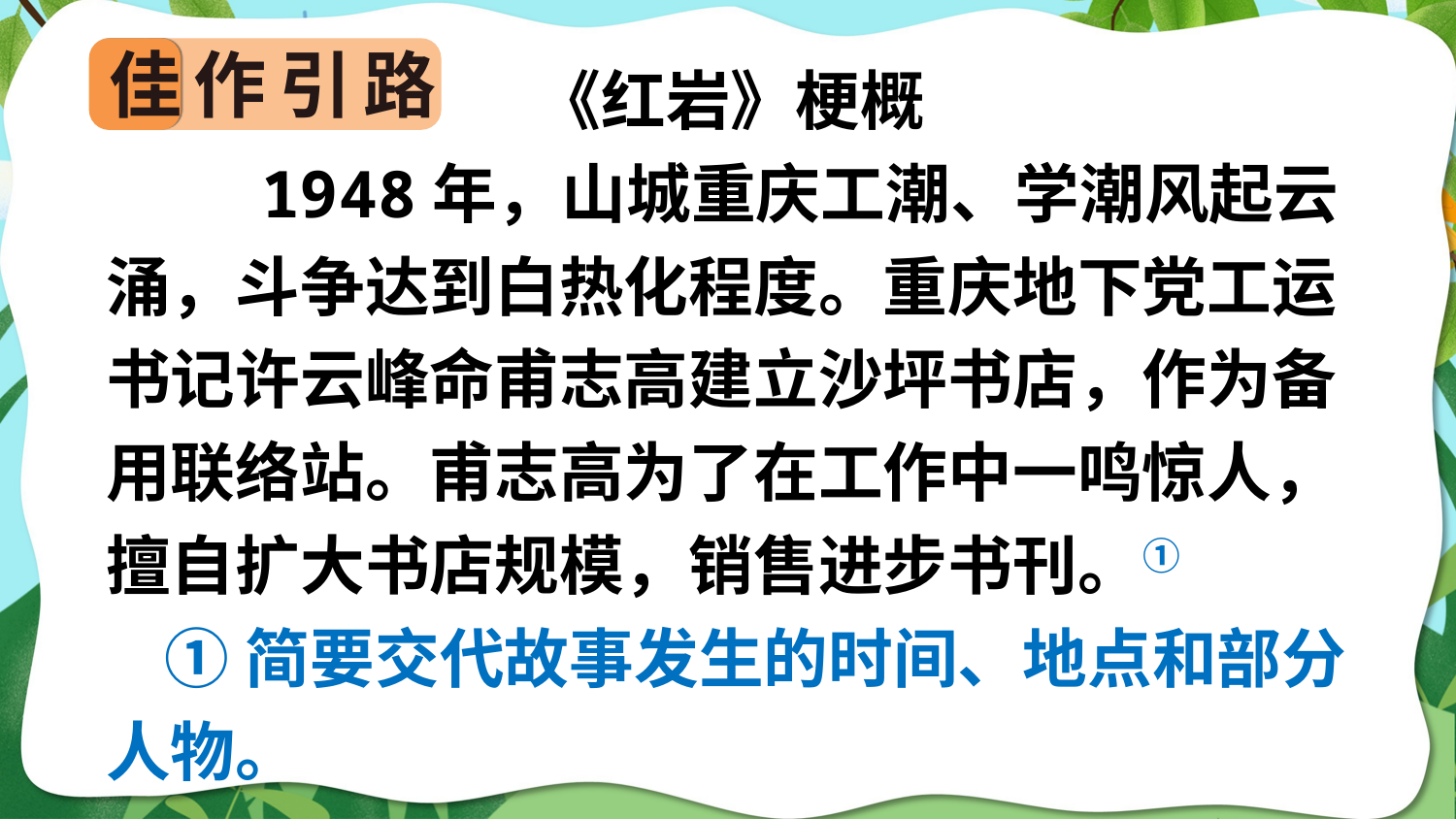

佳作引路
《红岩》梗概
    1948年，山城重庆工潮、学潮风起云涌，斗争达到白热化程度。重庆地下党工运书记许云峰命甫志高建立沙坪书店，作为备用联络站。甫志高为了在工作中一鸣惊人，擅自扩大书店规模，销售进步书刊。①
    ①简要交代故事发生的时间、地点和部分人物。